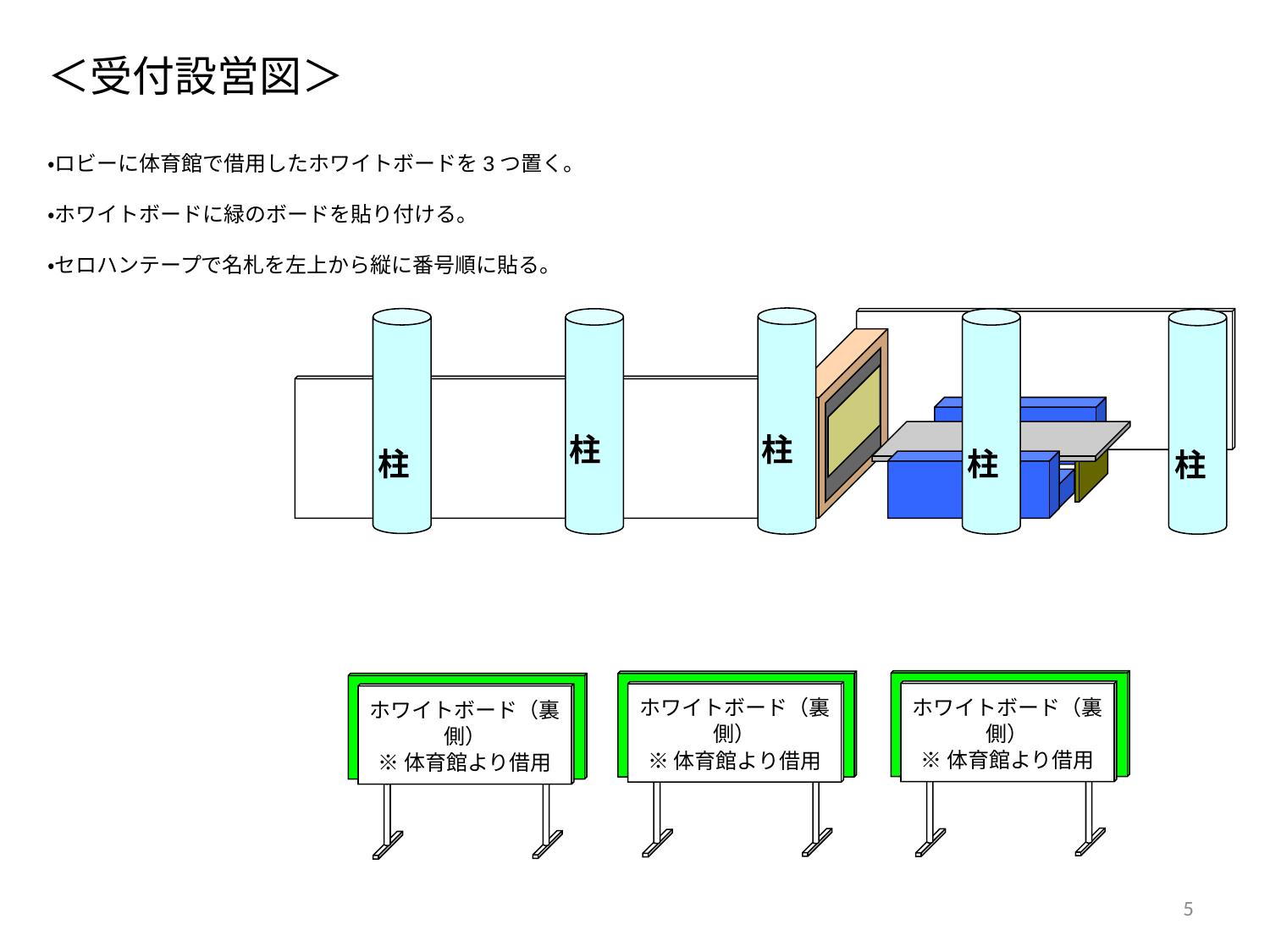

# ＜受付設営図＞
・ロビーに体育館で借用したホワイトボードを3つ置く。

・ホワイトボードに緑のボードを貼り付ける。

・セロハンテープで名札を左上から縦に番号順に貼る。
　　　柱
　　柱
　　　柱

　　柱
　　柱

ホワイトボード（裏側）
※体育館より借用

ホワイトボード（裏側）
※体育館より借用

ホワイトボード（裏側）
※体育館より借用

5